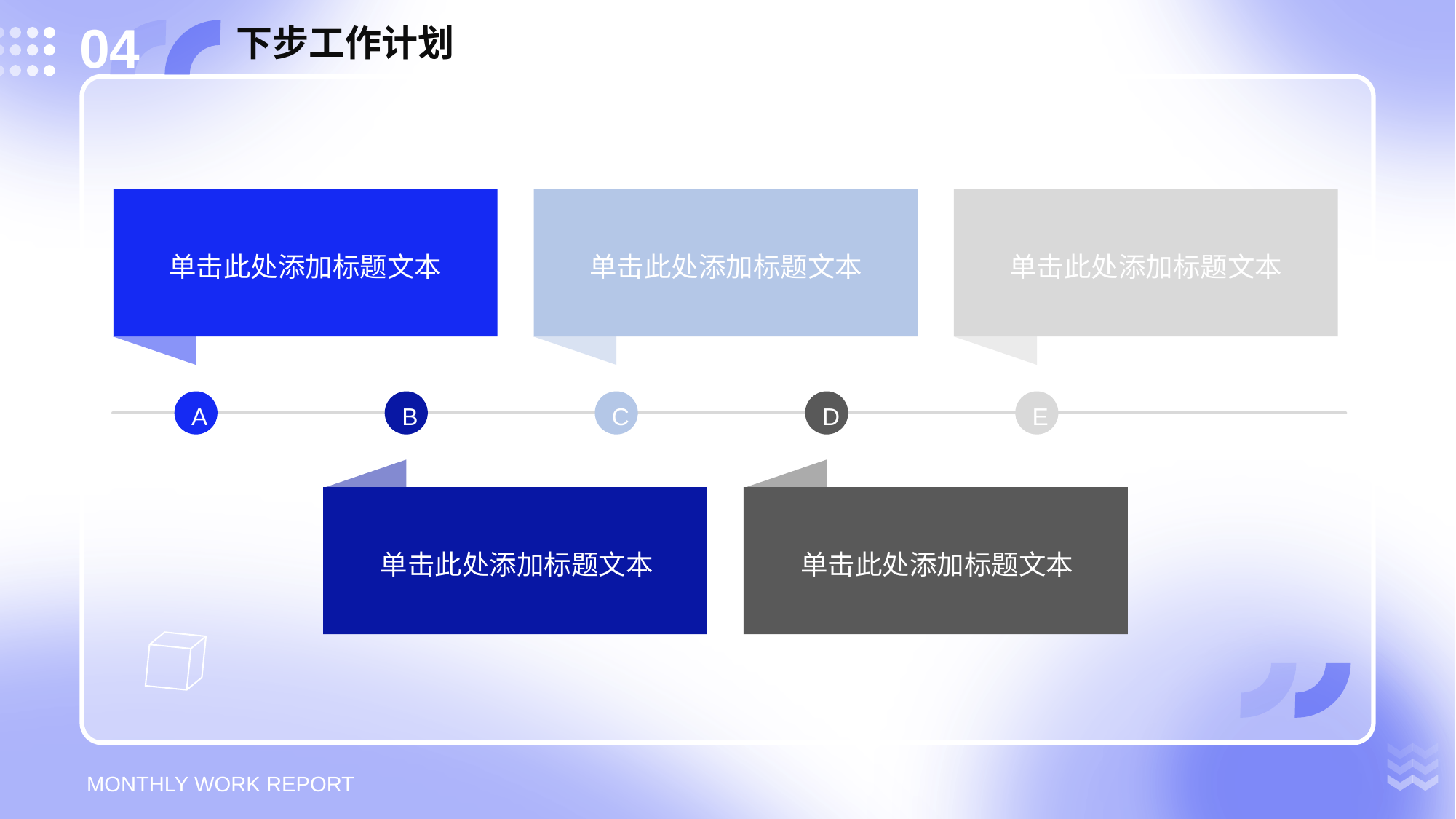

04
下步工作计划

单击此处添加标题文本

A

单击此处添加标题文本

C

单击此处添加标题文本

E
B

单击此处添加标题文本
D

单击此处添加标题文本